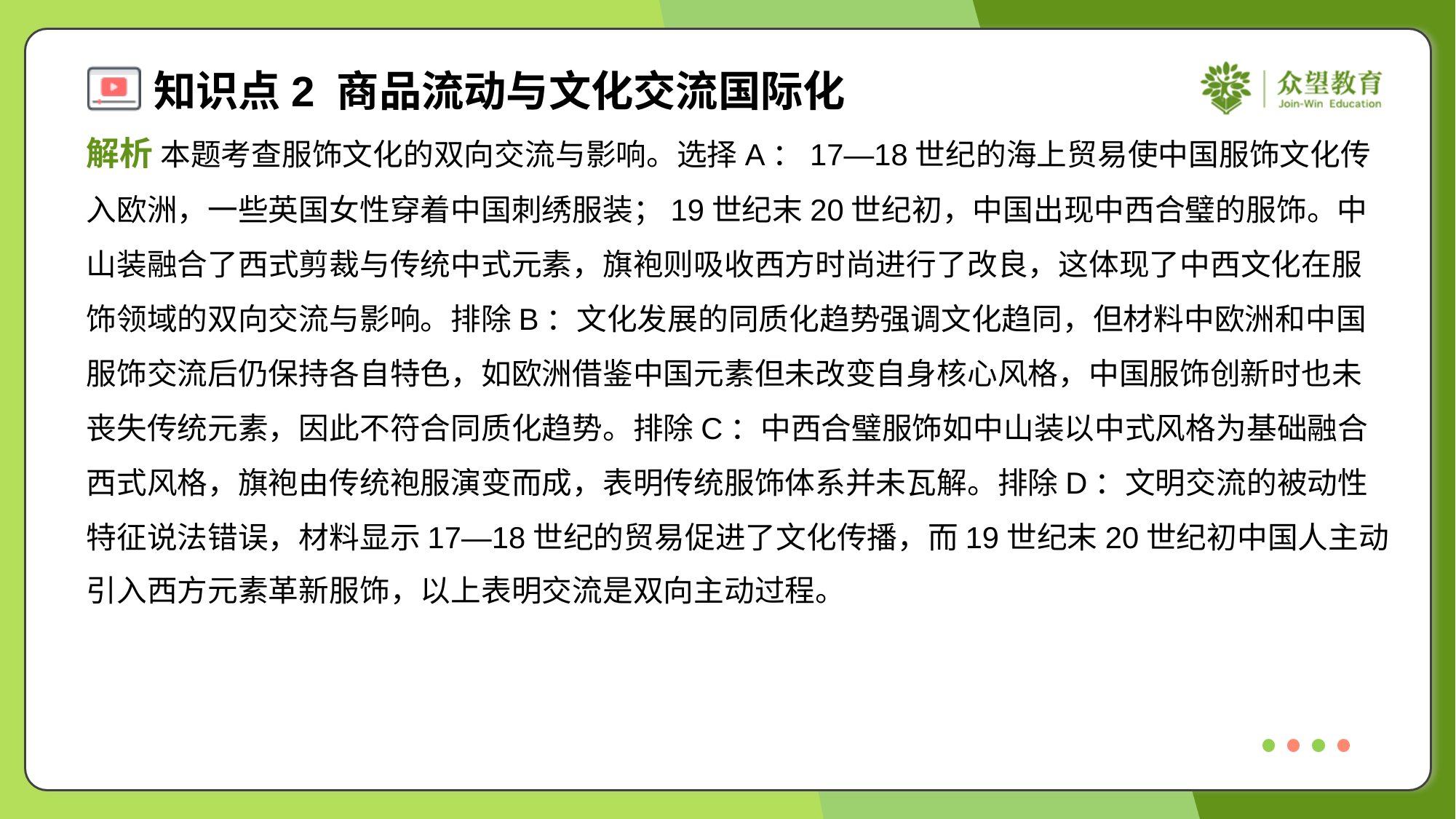

解析 本题考查服饰文化的双向交流与影响。选择A：17—18世纪的海上贸易使中国服饰文化传
入欧洲，一些英国女性穿着中国刺绣服装；19世纪末20世纪初，中国出现中西合璧的服饰。中
山装融合了西式剪裁与传统中式元素，旗袍则吸收西方时尚进行了改良，这体现了中西文化在服
饰领域的双向交流与影响。排除B：文化发展的同质化趋势强调文化趋同，但材料中欧洲和中国
服饰交流后仍保持各自特色，如欧洲借鉴中国元素但未改变自身核心风格，中国服饰创新时也未
丧失传统元素，因此不符合同质化趋势。排除C：中西合璧服饰如中山装以中式风格为基础融合
西式风格，旗袍由传统袍服演变而成，表明传统服饰体系并未瓦解。排除D：文明交流的被动性
特征说法错误，材料显示17—18世纪的贸易促进了文化传播，而19世纪末20世纪初中国人主动
引入西方元素革新服饰，以上表明交流是双向主动过程。